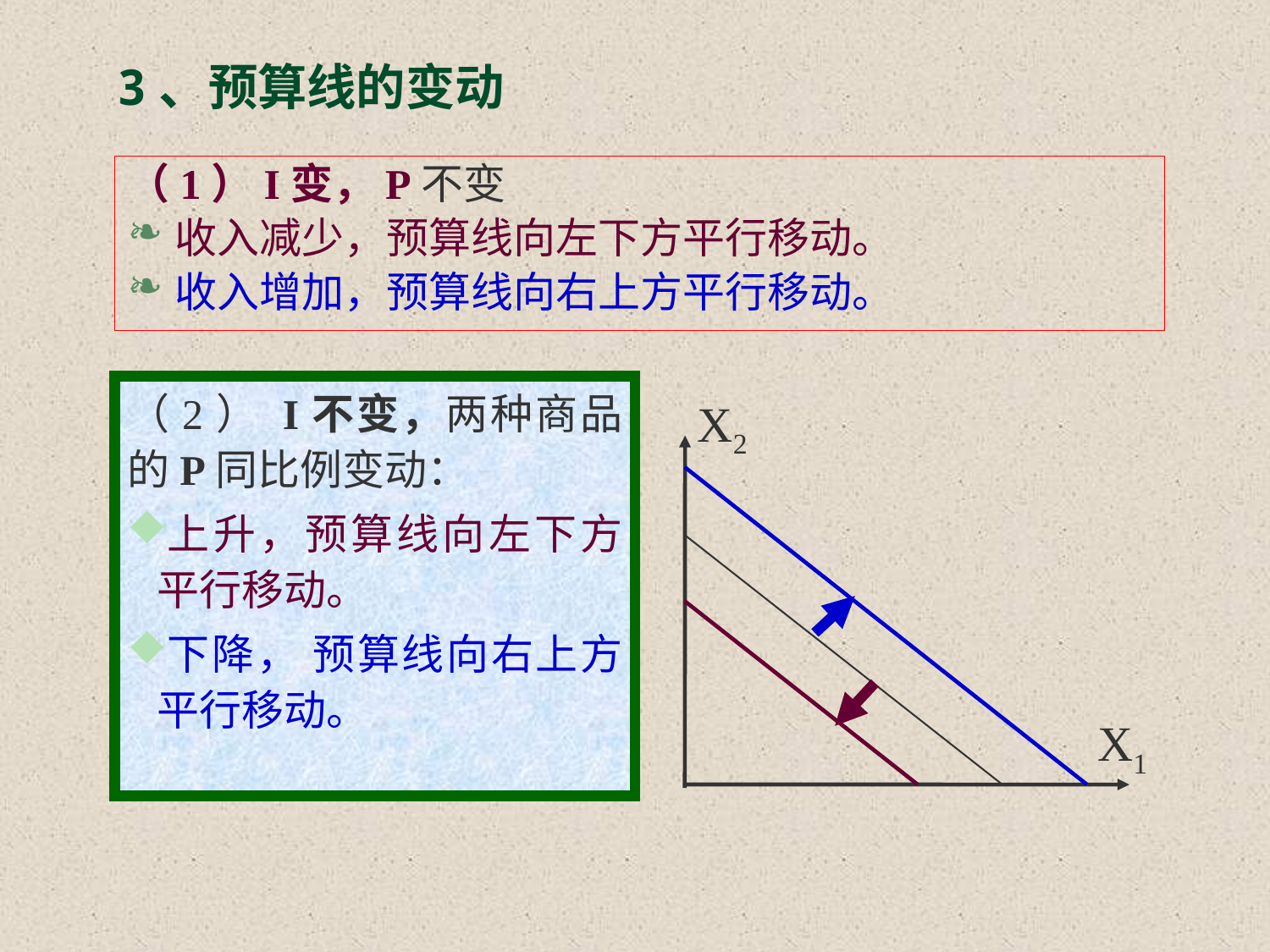

# 3、预算线的变动
（1）I变，P不变
收入减少，预算线向左下方平行移动。
收入增加，预算线向右上方平行移动。
（2） I不变，两种商品的P同比例变动：
上升，预算线向左下方平行移动。
下降， 预算线向右上方平行移动。
X2

X1